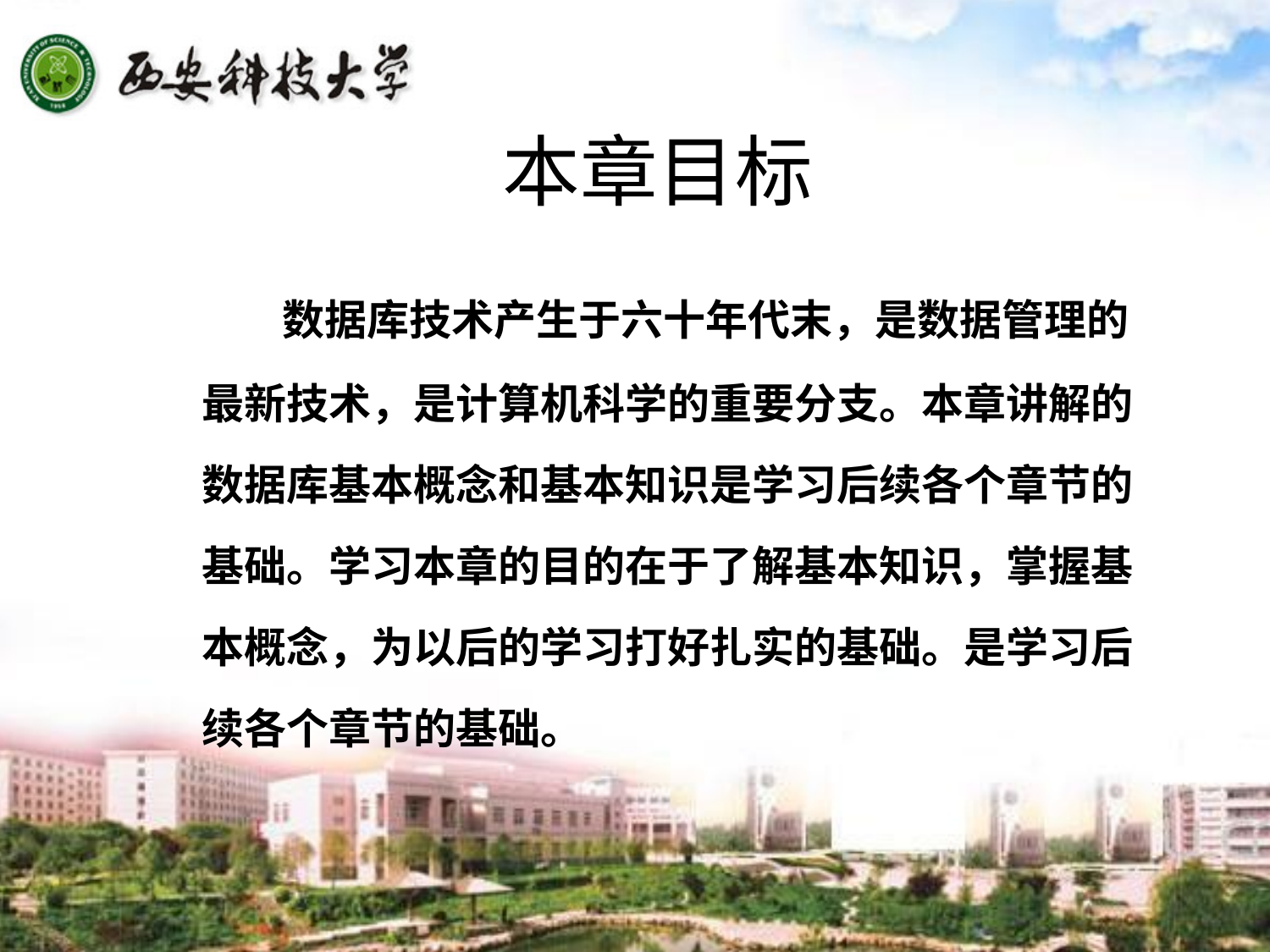

本章目标
         数据库技术产生于六十年代末，是数据管理的最新技术，是计算机科学的重要分支。本章讲解的数据库基本概念和基本知识是学习后续各个章节的基础。学习本章的目的在于了解基本知识，掌握基本概念，为以后的学习打好扎实的基础。是学习后续各个章节的基础。